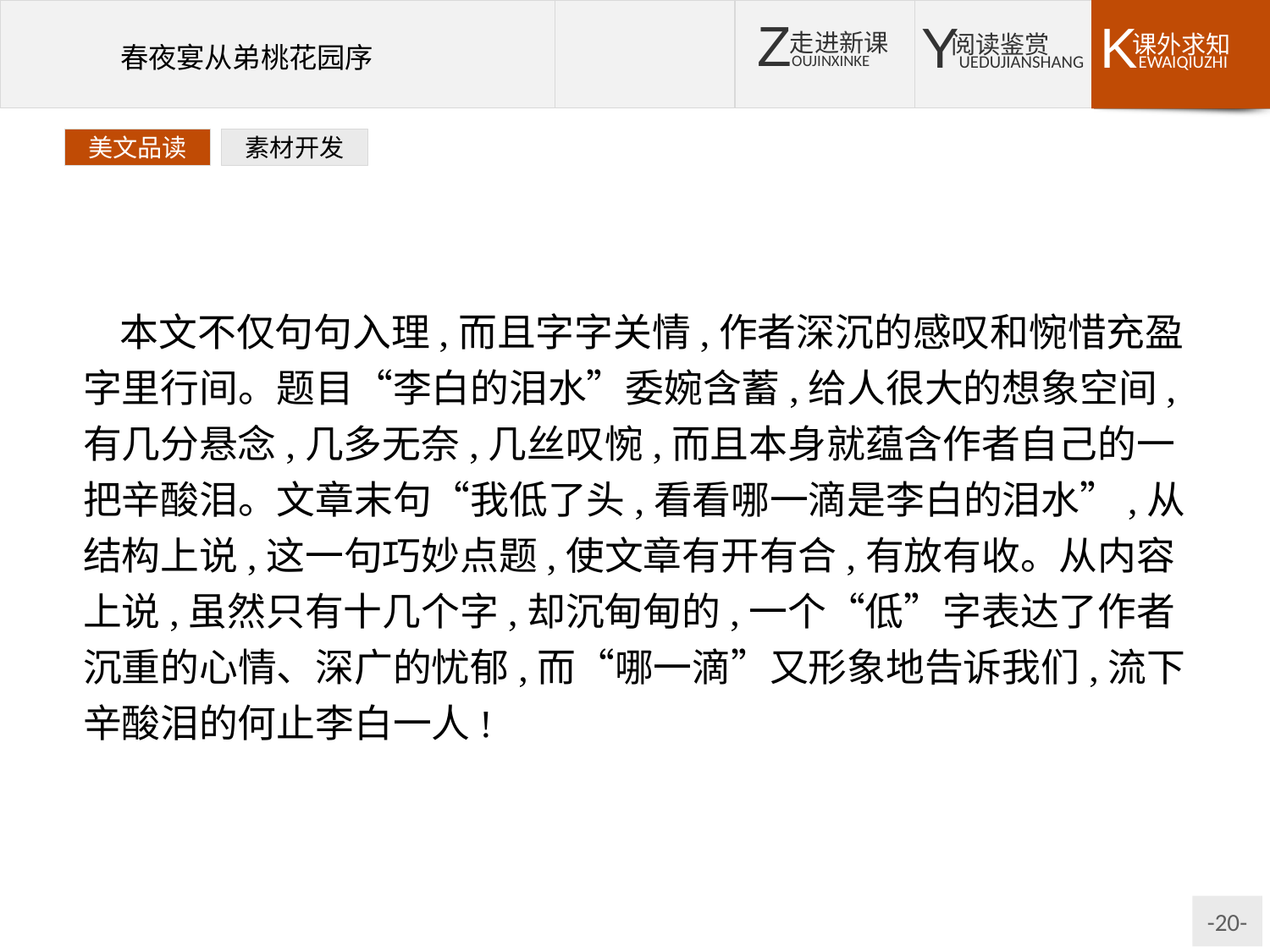

美文品读
素材开发
本文不仅句句入理,而且字字关情,作者深沉的感叹和惋惜充盈字里行间。题目“李白的泪水”委婉含蓄,给人很大的想象空间,有几分悬念,几多无奈,几丝叹惋,而且本身就蕴含作者自己的一把辛酸泪。文章末句“我低了头,看看哪一滴是李白的泪水”,从结构上说,这一句巧妙点题,使文章有开有合,有放有收。从内容上说,虽然只有十几个字,却沉甸甸的,一个“低”字表达了作者沉重的心情、深广的忧郁,而“哪一滴”又形象地告诉我们,流下辛酸泪的何止李白一人!